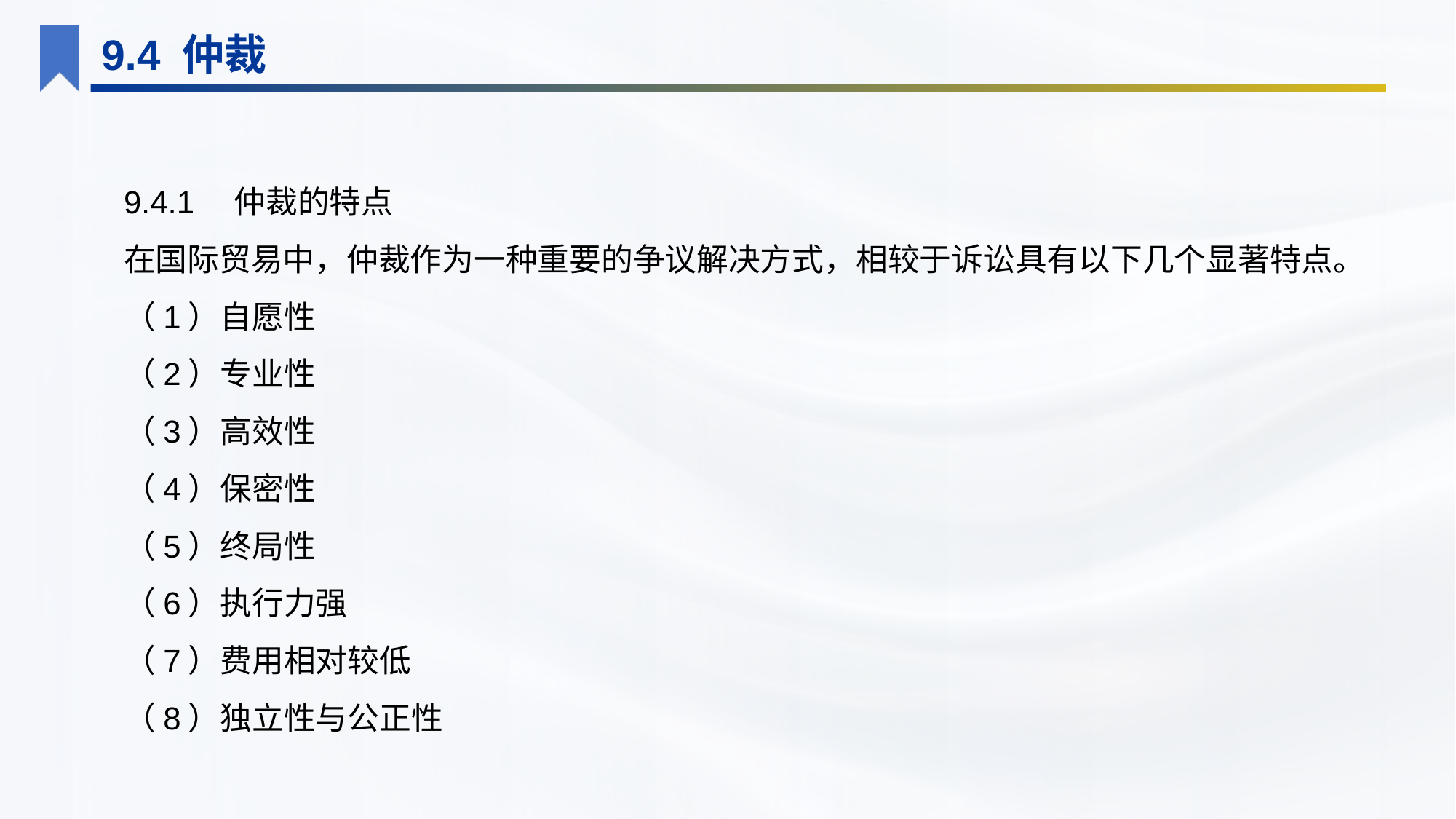

9.4 仲裁
9.4.1　仲裁的特点
在国际贸易中，仲裁作为一种重要的争议解决方式，相较于诉讼具有以下几个显著特点。
（1）自愿性
（2）专业性
（3）高效性
（4）保密性
（5）终局性
（6）执行力强
（7）费用相对较低
（8）独立性与公正性